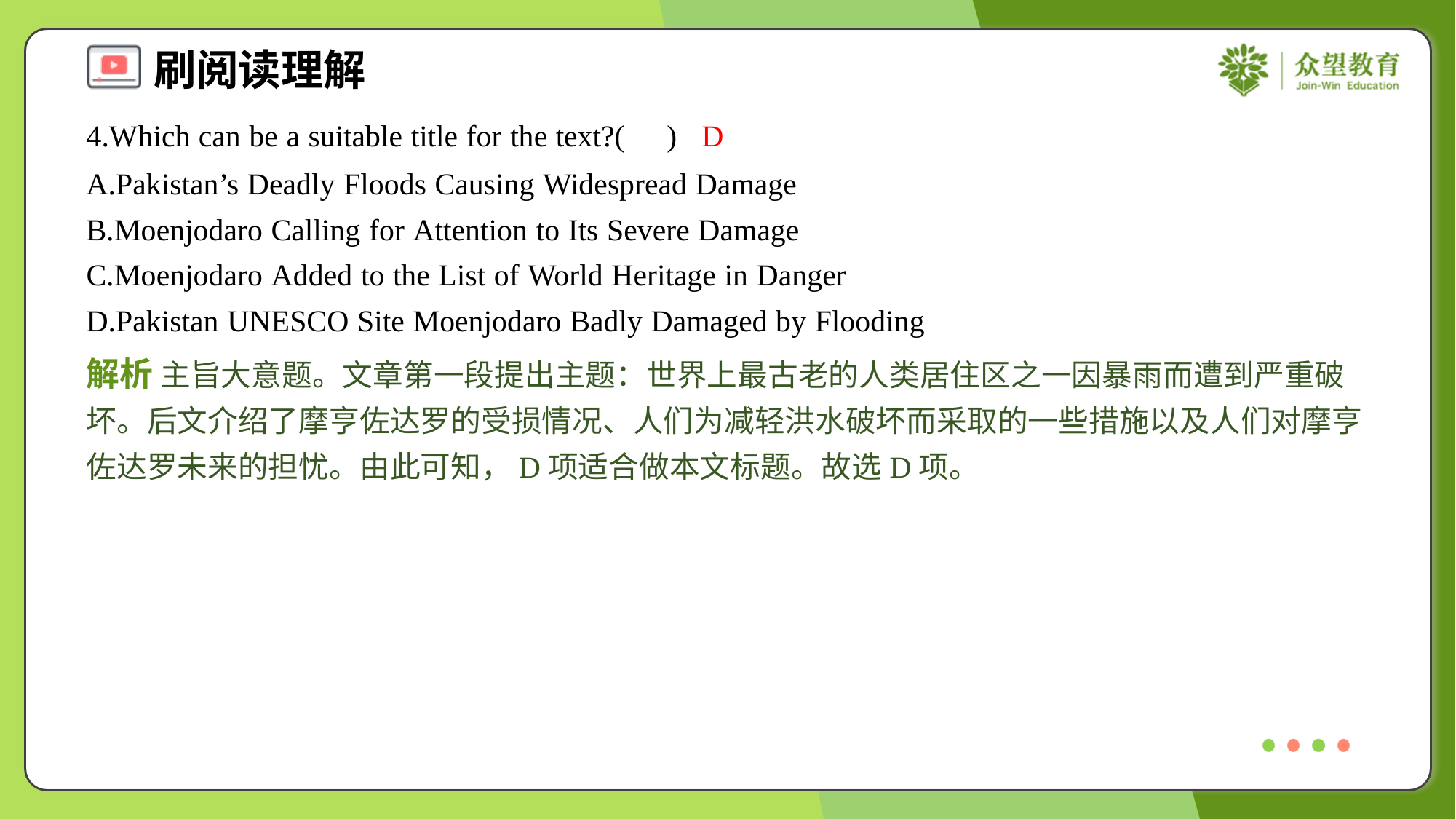

4.Which can be a suitable title for the text?(     )
D
A.Pakistan’s Deadly Floods Causing Widespread Damage
B.Moenjodaro Calling for Attention to Its Severe Damage
C.Moenjodaro Added to the List of World Heritage in Danger
D.Pakistan UNESCO Site Moenjodaro Badly Damaged by Flooding
解析 主旨大意题。文章第一段提出主题：世界上最古老的人类居住区之一因暴雨而遭到严重破坏。后文介绍了摩亨佐达罗的受损情况、人们为减轻洪水破坏而采取的一些措施以及人们对摩亨佐达罗未来的担忧。由此可知，D项适合做本文标题。故选D项。